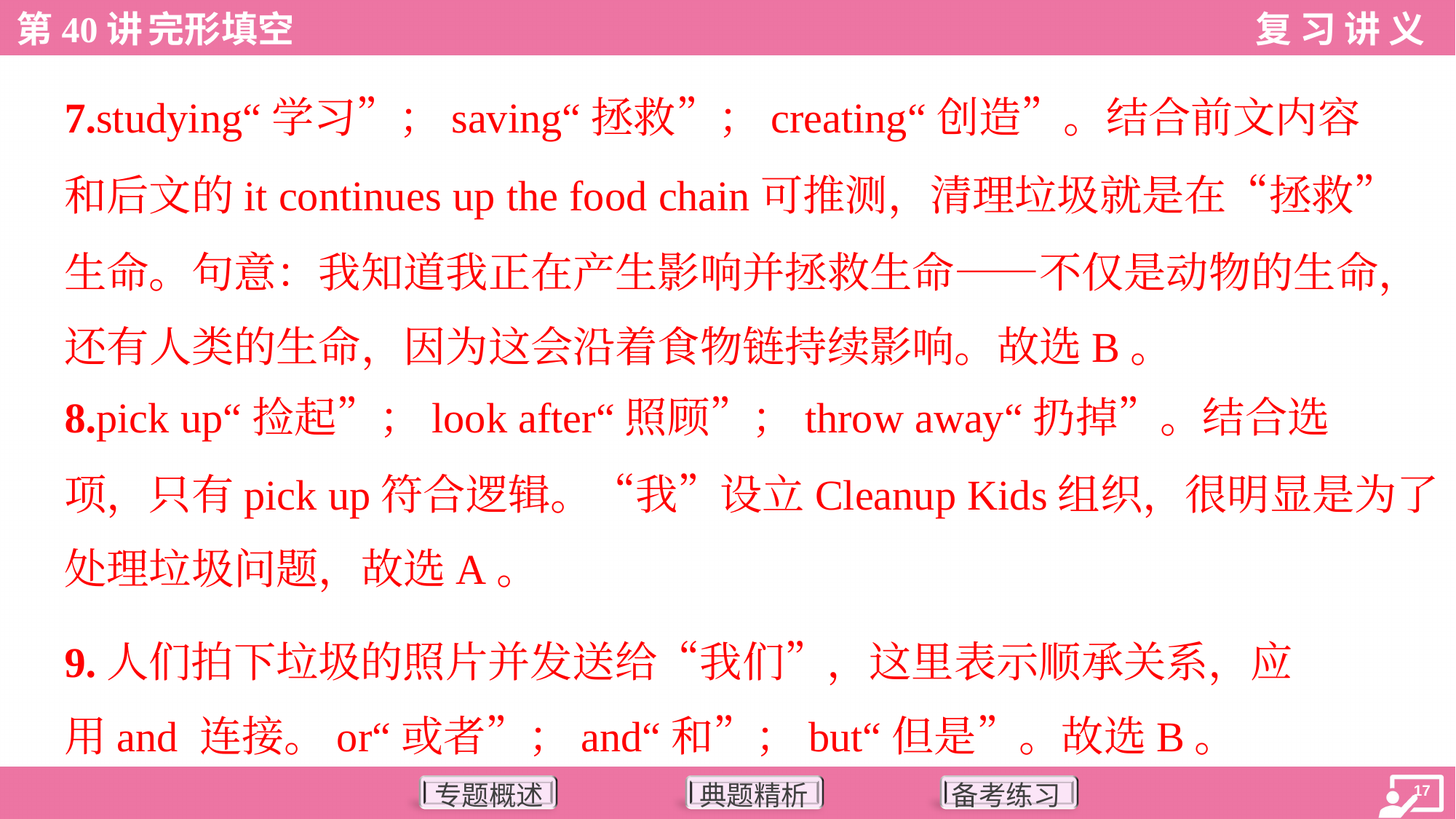

7.studying“学习”；saving“拯救”；creating“创造”。结合前文内容
和后文的it continues up the food chain可推测，清理垃圾就是在“拯救”
生命。句意：我知道我正在产生影响并拯救生命——不仅是动物的生命，
还有人类的生命，因为这会沿着食物链持续影响。故选B。
8.pick up“捡起”；look after“照顾”；throw away“扔掉”。结合选
项，只有pick up符合逻辑。“我”设立Cleanup Kids组织，很明显是为了
处理垃圾问题，故选A。
9.人们拍下垃圾的照片并发送给“我们”，这里表示顺承关系，应
用and 连接。or“或者”；and“和”；but“但是”。故选B。